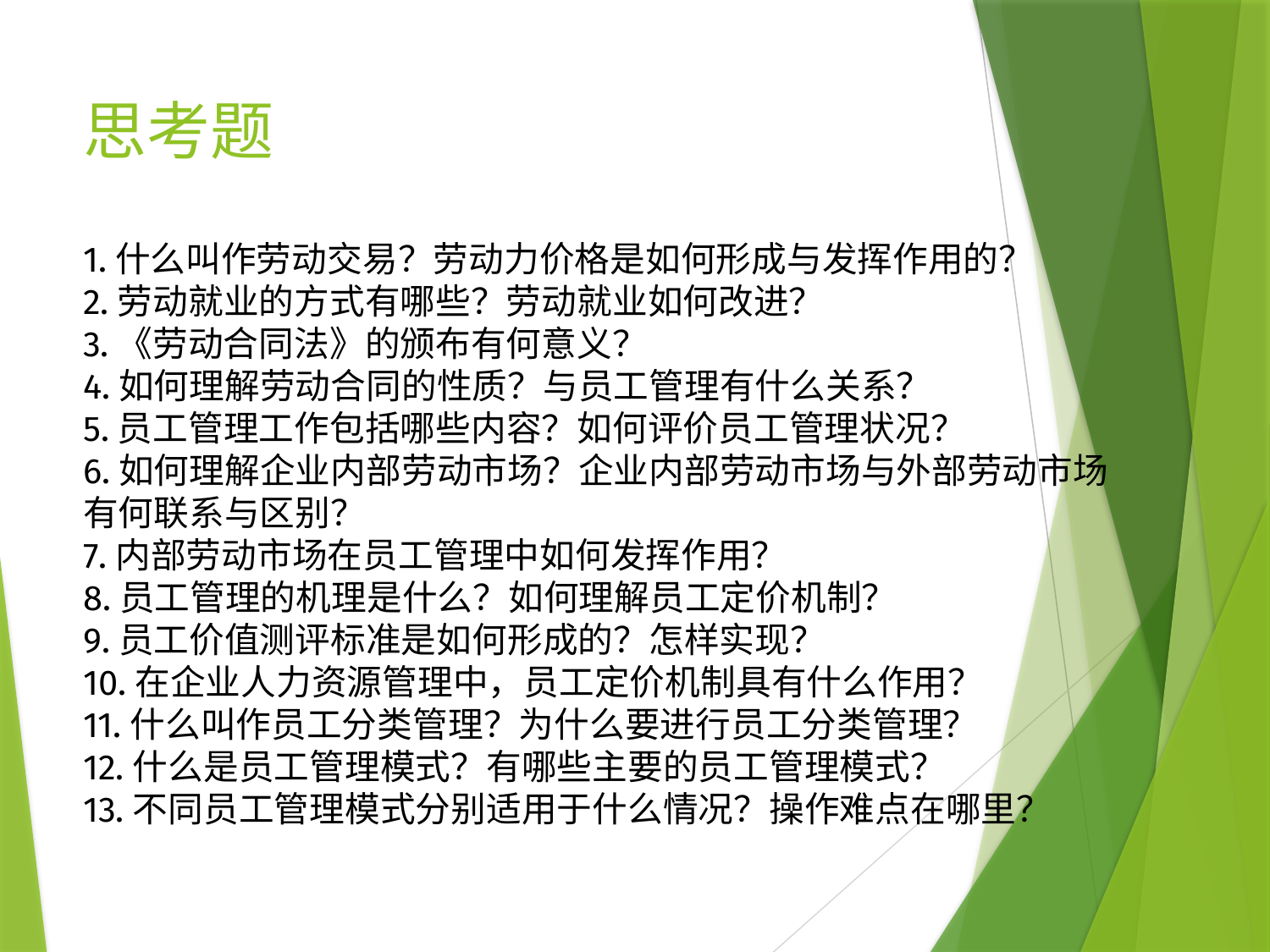

# 思考题
1.什么叫作劳动交易？劳动力价格是如何形成与发挥作用的？
2.劳动就业的方式有哪些？劳动就业如何改进？
3.《劳动合同法》的颁布有何意义？
4.如何理解劳动合同的性质？与员工管理有什么关系？
5.员工管理工作包括哪些内容？如何评价员工管理状况？
6.如何理解企业内部劳动市场？企业内部劳动市场与外部劳动市场有何联系与区别？
7.内部劳动市场在员工管理中如何发挥作用？
8.员工管理的机理是什么？如何理解员工定价机制？
9.员工价值测评标准是如何形成的？怎样实现？
10.在企业人力资源管理中，员工定价机制具有什么作用？
11.什么叫作员工分类管理？为什么要进行员工分类管理？
12.什么是员工管理模式？有哪些主要的员工管理模式？
13.不同员工管理模式分别适用于什么情况？操作难点在哪里？